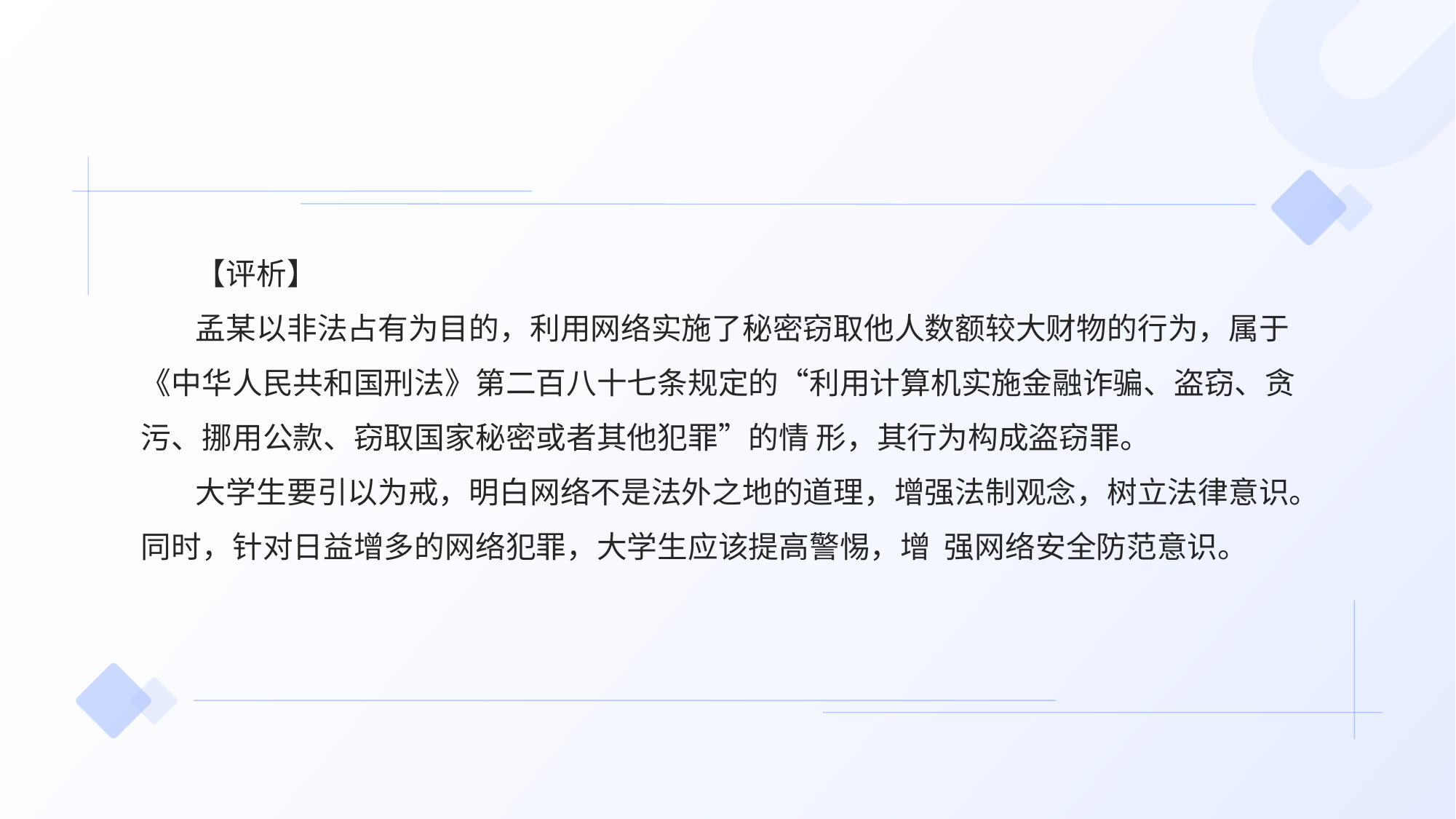

【评析】
孟某以非法占有为目的，利用网络实施了秘密窃取他人数额较大财物的行为，属于《中华人民共和国刑法》第二百八十七条规定的“利用计算机实施金融诈骗、盗窃、贪污、挪用公款、窃取国家秘密或者其他犯罪”的情 形，其行为构成盗窃罪。
大学生要引以为戒，明白网络不是法外之地的道理，增强法制观念，树立法律意识。同时，针对日益增多的网络犯罪，大学生应该提高警惕，增  强网络安全防范意识。